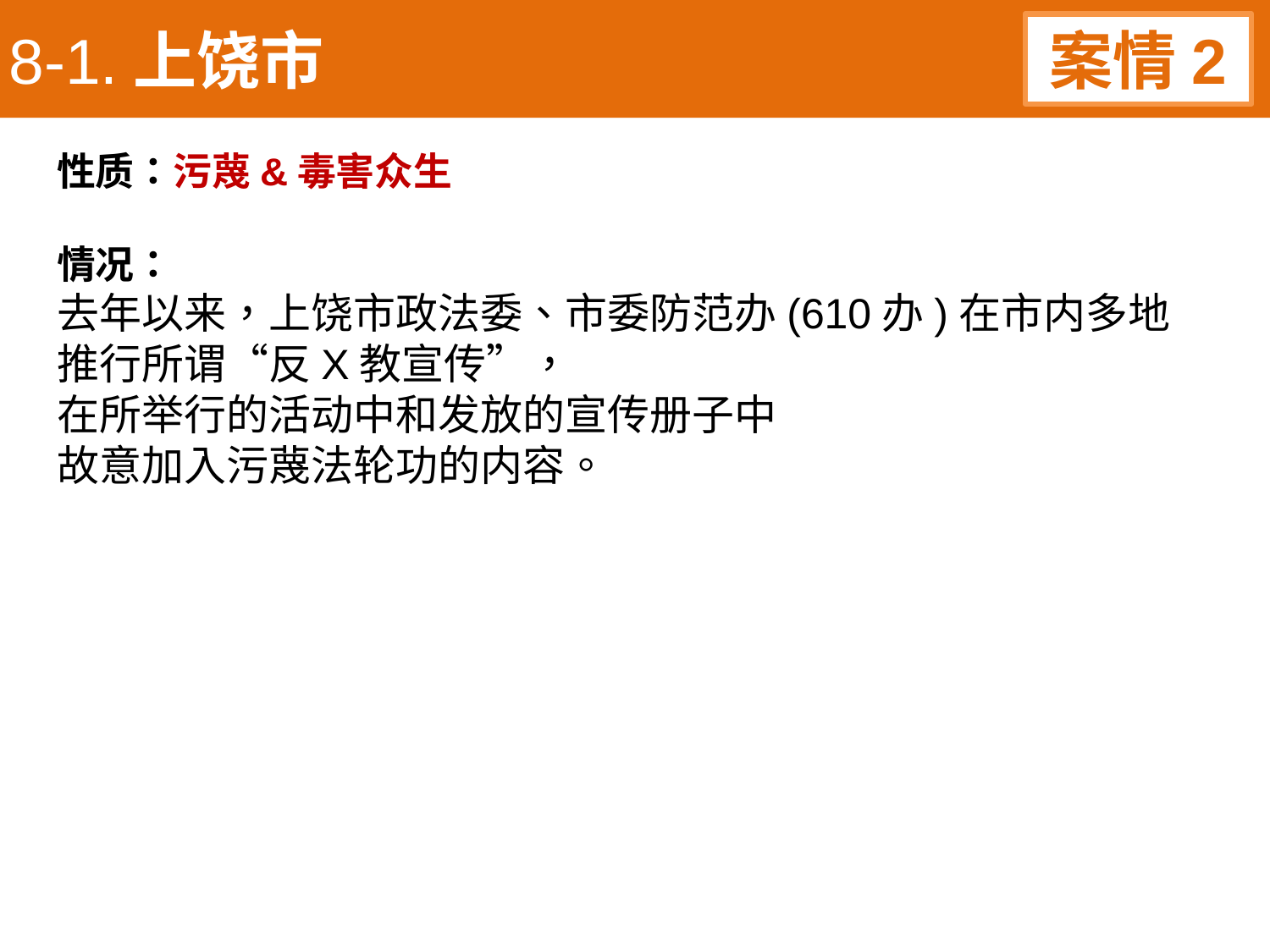

8-1.上饶市
案情2

性质：污蔑&毒害众生

情况：
去年以来，上饶市政法委、市委防范办(610办)在市内多地
推行所谓“反X教宣传”，
在所举行的活动中和发放的宣传册子中
故意加入污蔑法轮功的内容。